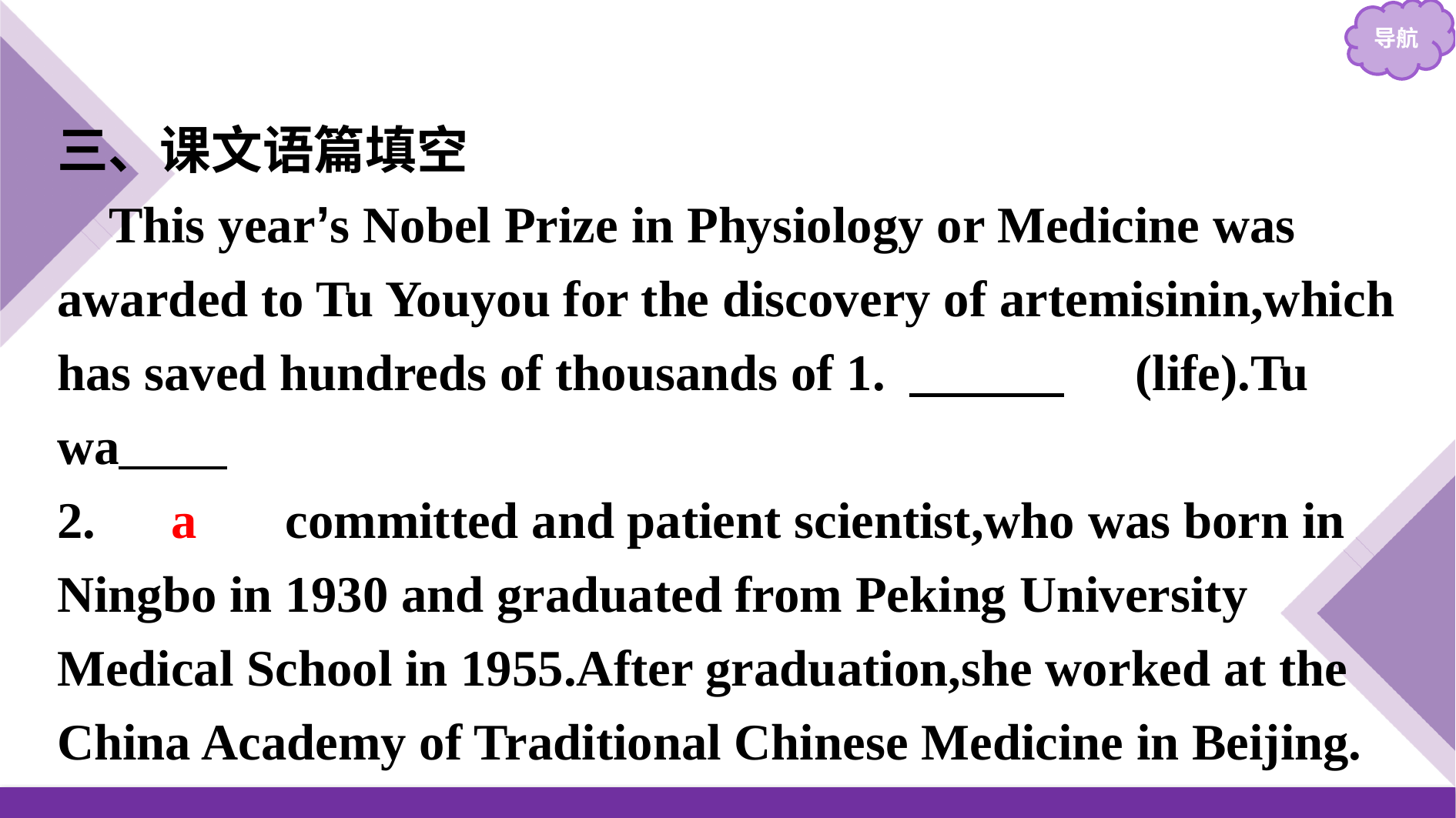

三、课文语篇填空
    This year’s Nobel Prize in Physiology or Medicine was awarded to Tu Youyou for the discovery of artemisinin,which has saved hundreds of thousands of 1.　lives　(life).Tu was
2.　a　 committed and patient scientist,who was born in Ningbo in 1930 and graduated from Peking University Medical School in 1955.After graduation,she worked at the China Academy of Traditional Chinese Medicine in Beijing.